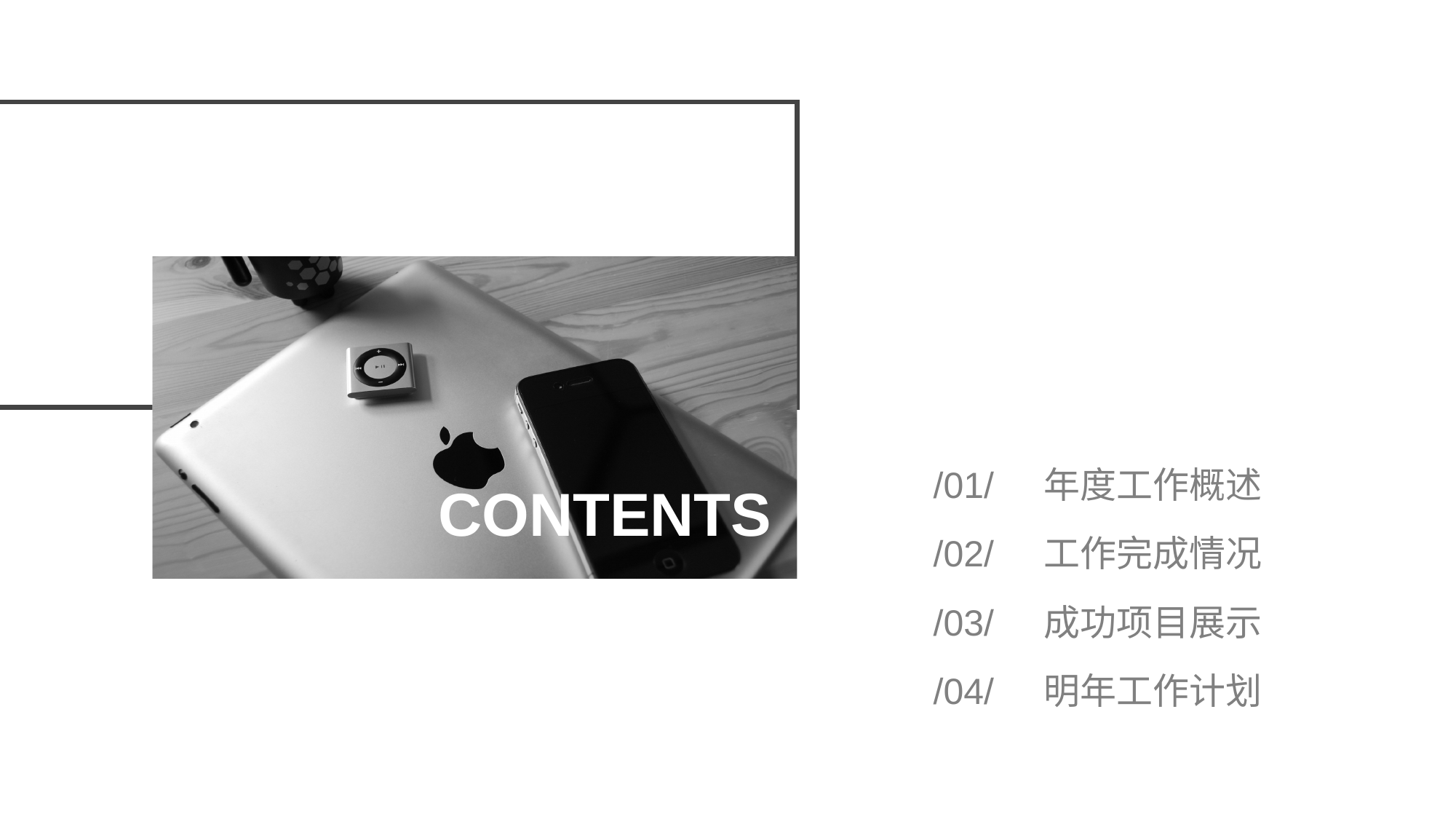

/01/    年度工作概述
CONTENTS
/02/    工作完成情况
/03/    成功项目展示
/04/    明年工作计划